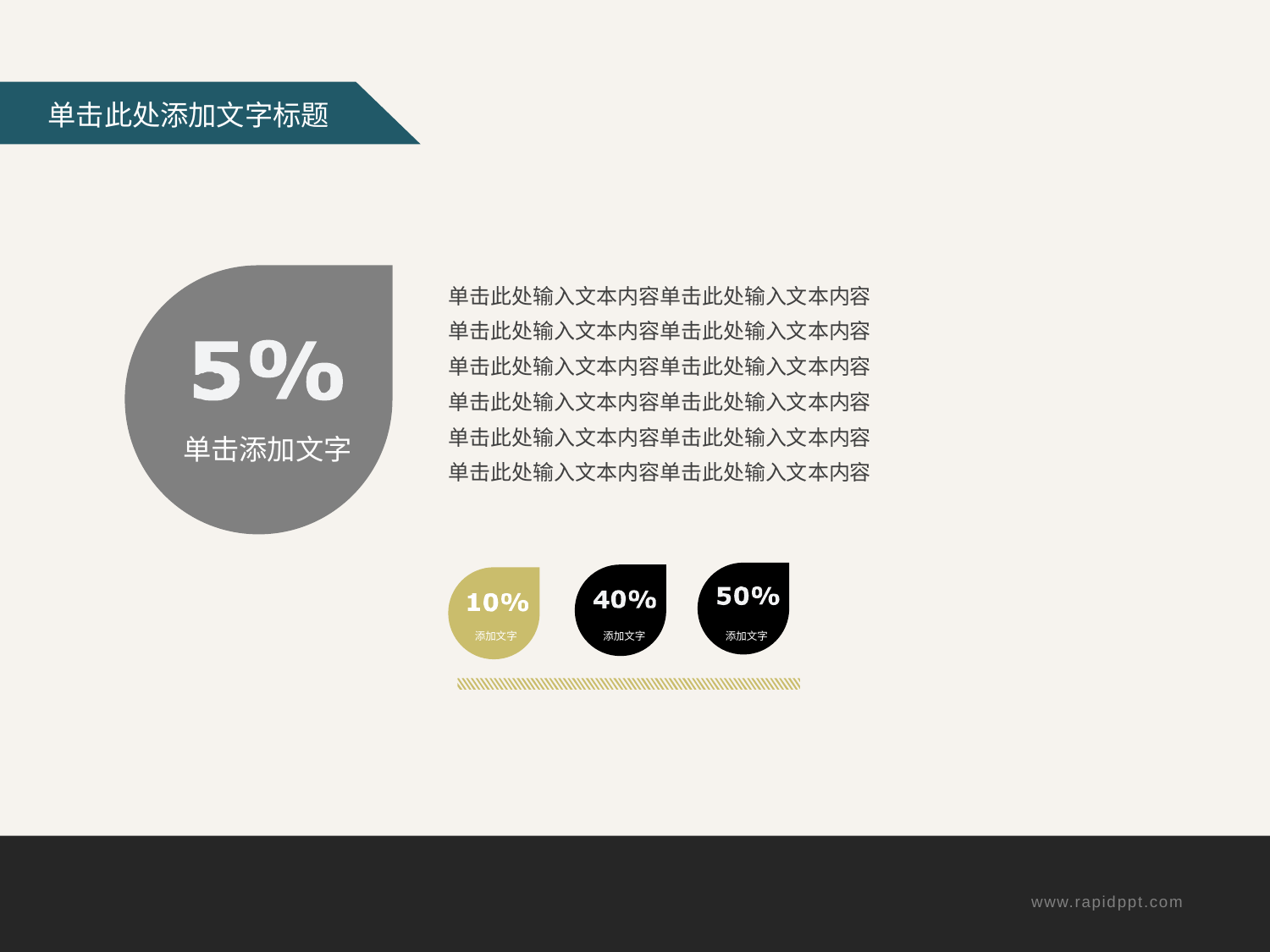

单击添加文字
单击此处输入文本内容单击此处输入文本内容
单击此处输入文本内容单击此处输入文本内容
单击此处输入文本内容单击此处输入文本内容
单击此处输入文本内容单击此处输入文本内容
单击此处输入文本内容单击此处输入文本内容
单击此处输入文本内容单击此处输入文本内容

添加文字
添加文字
添加文字